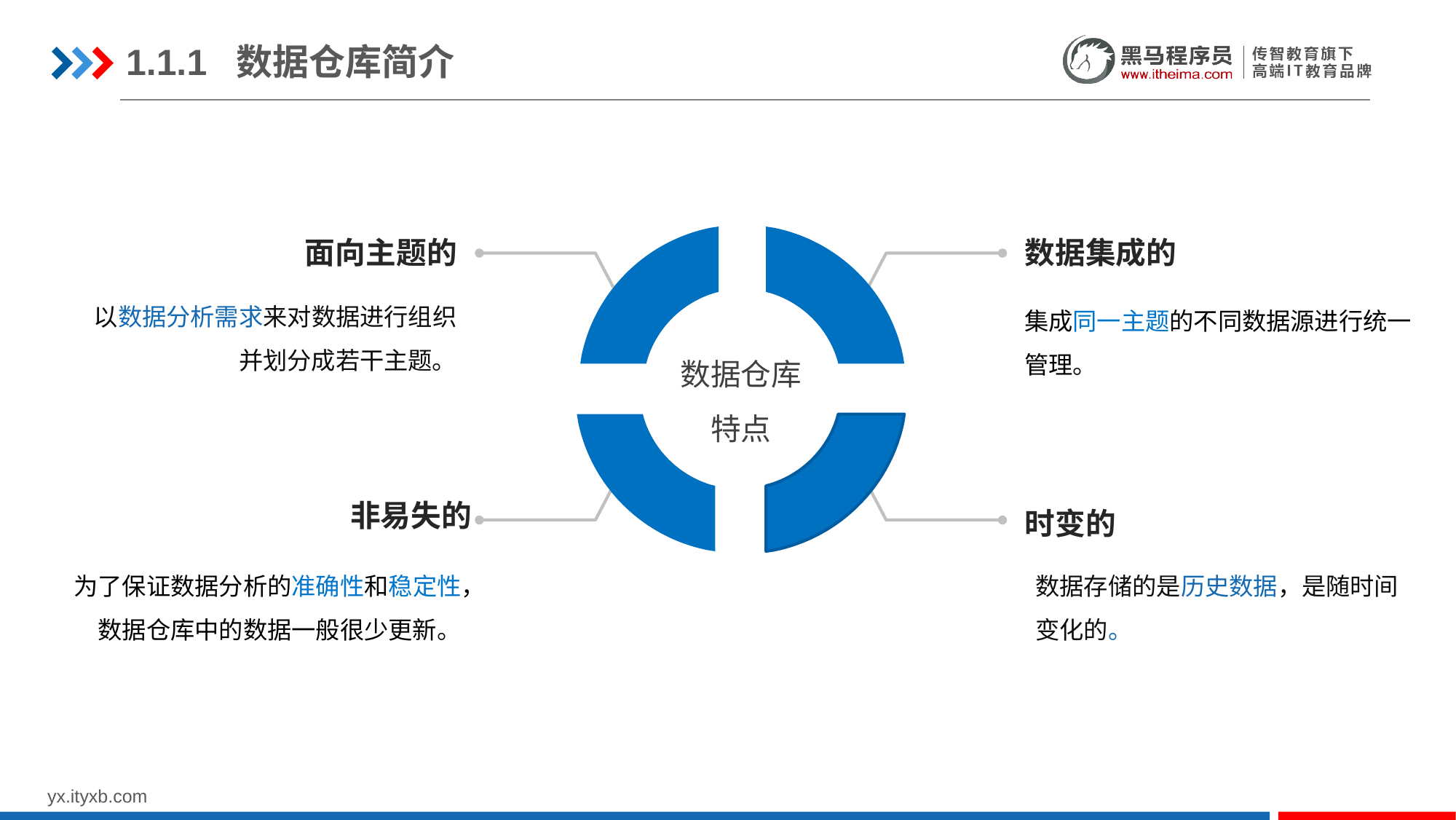

1.1.1  数据仓库简介
数据集成的
面向主题的

以数据分析需求来对数据进行组织并划分成若干主题。

时变的

集成同一主题的不同数据源进行统一管理。
数据仓库
特点
非易失的
为了保证数据分析的准确性和稳定性，数据仓库中的数据一般很少更新。
数据存储的是历史数据，是随时间变化的。